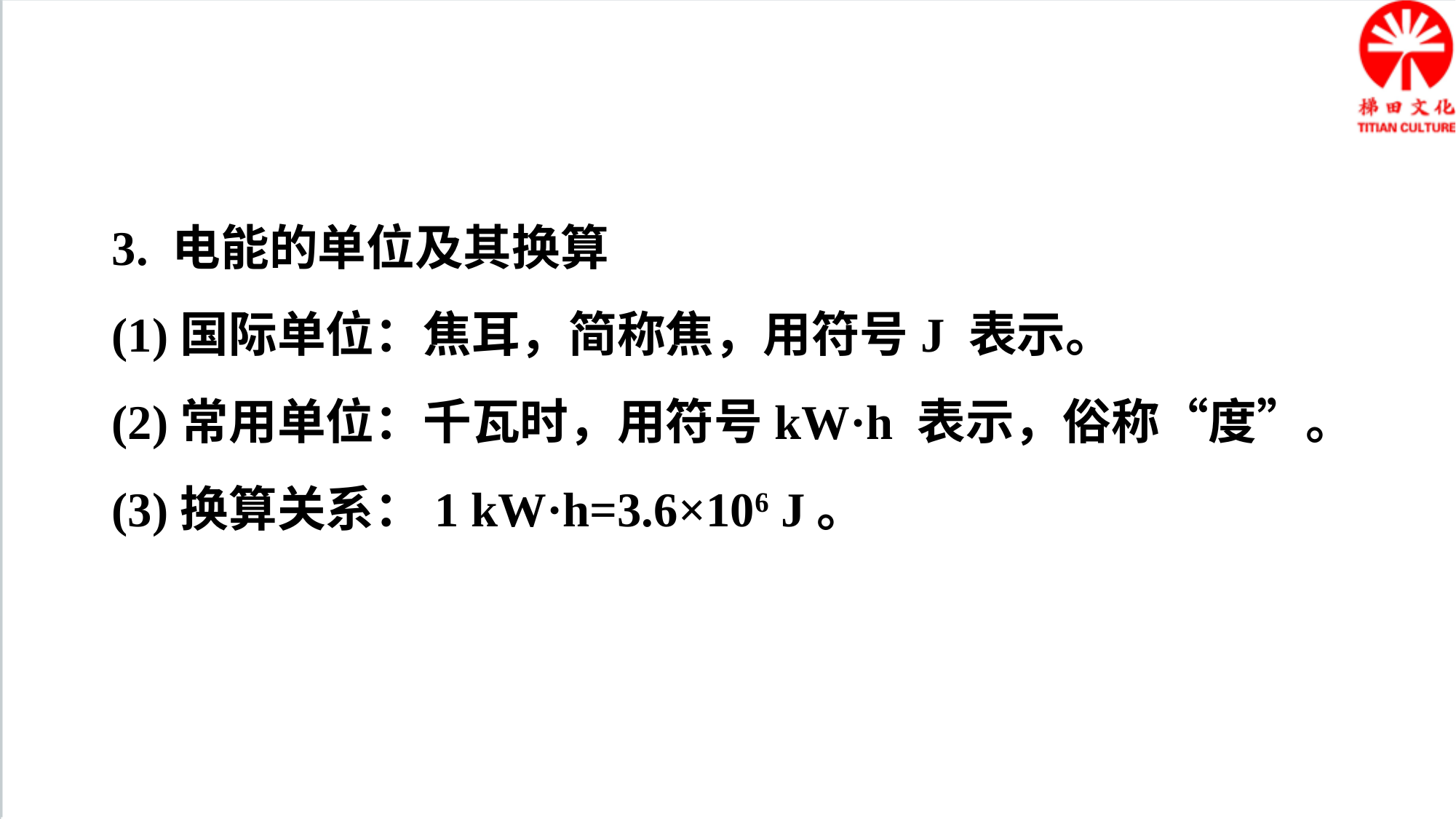

3. 电能的单位及其换算
(1)国际单位：焦耳，简称焦，用符号J 表示。
(2)常用单位：千瓦时，用符号kW·h 表示，俗称“度”。
(3)换算关系：1 kW·h=3.6×106 J。